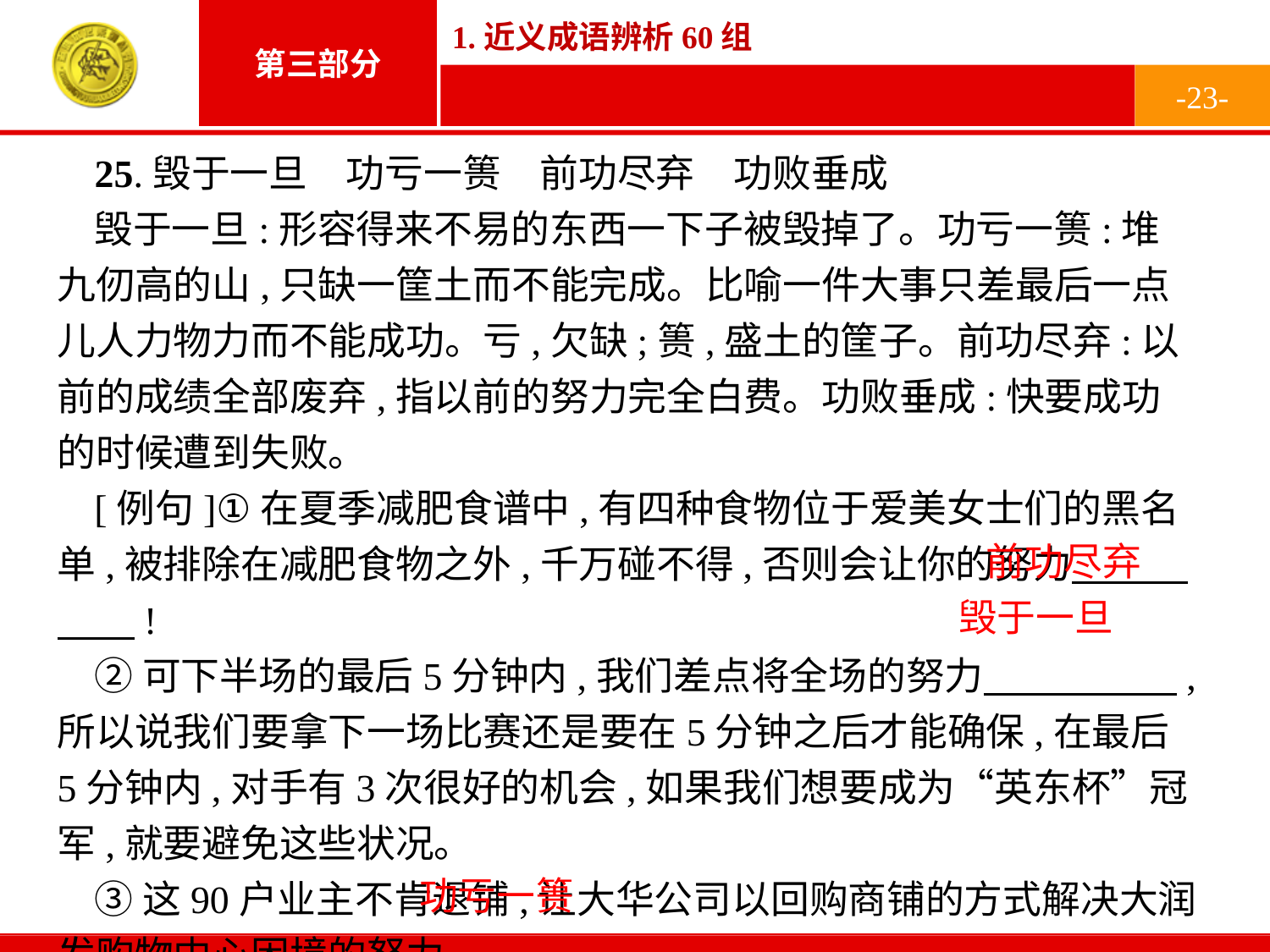

-23-
25.毁于一旦　功亏一篑　前功尽弃　功败垂成
毁于一旦:形容得来不易的东西一下子被毁掉了。功亏一篑:堆九仞高的山,只缺一筐土而不能完成。比喻一件大事只差最后一点儿人力物力而不能成功。亏,欠缺;篑,盛土的筐子。前功尽弃:以前的成绩全部废弃,指以前的努力完全白费。功败垂成:快要成功的时候遭到失败。
[例句]①在夏季减肥食谱中,有四种食物位于爱美女士们的黑名单,被排除在减肥食物之外,千万碰不得,否则会让你的努力　　　　　!
②可下半场的最后5分钟内,我们差点将全场的努力　　　　　,所以说我们要拿下一场比赛还是要在5分钟之后才能确保,在最后5分钟内,对手有3次很好的机会,如果我们想要成为“英东杯”冠军,就要避免这些状况。
③这90户业主不肯退铺,让大华公司以回购商铺的方式解决大润发购物中心困境的努力　　　　　。
前功尽弃
毁于一旦
功亏一篑